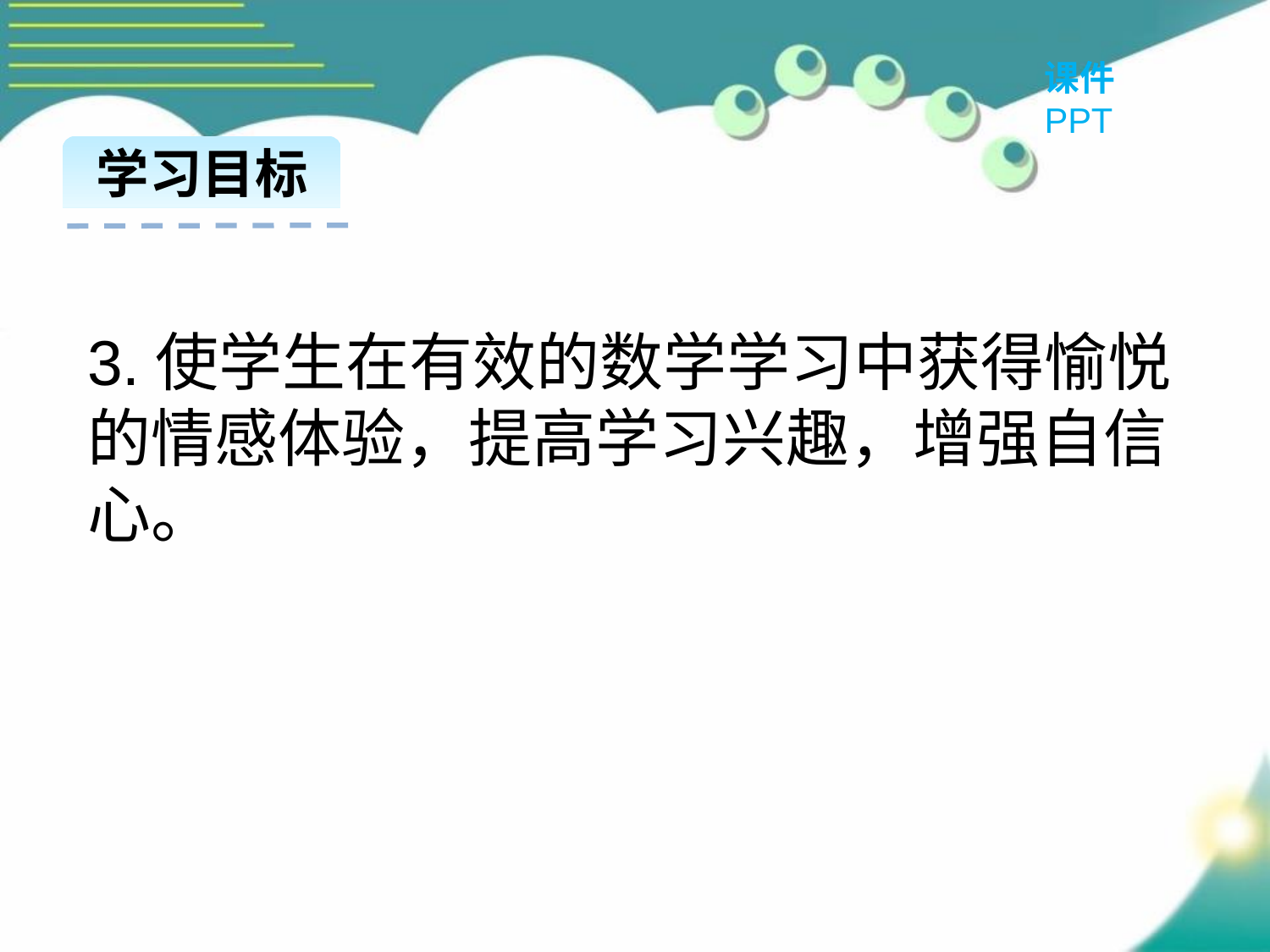

课件PPT
学习目标

3.使学生在有效的数学学习中获得愉悦的情感体验，提高学习兴趣，增强自信心。